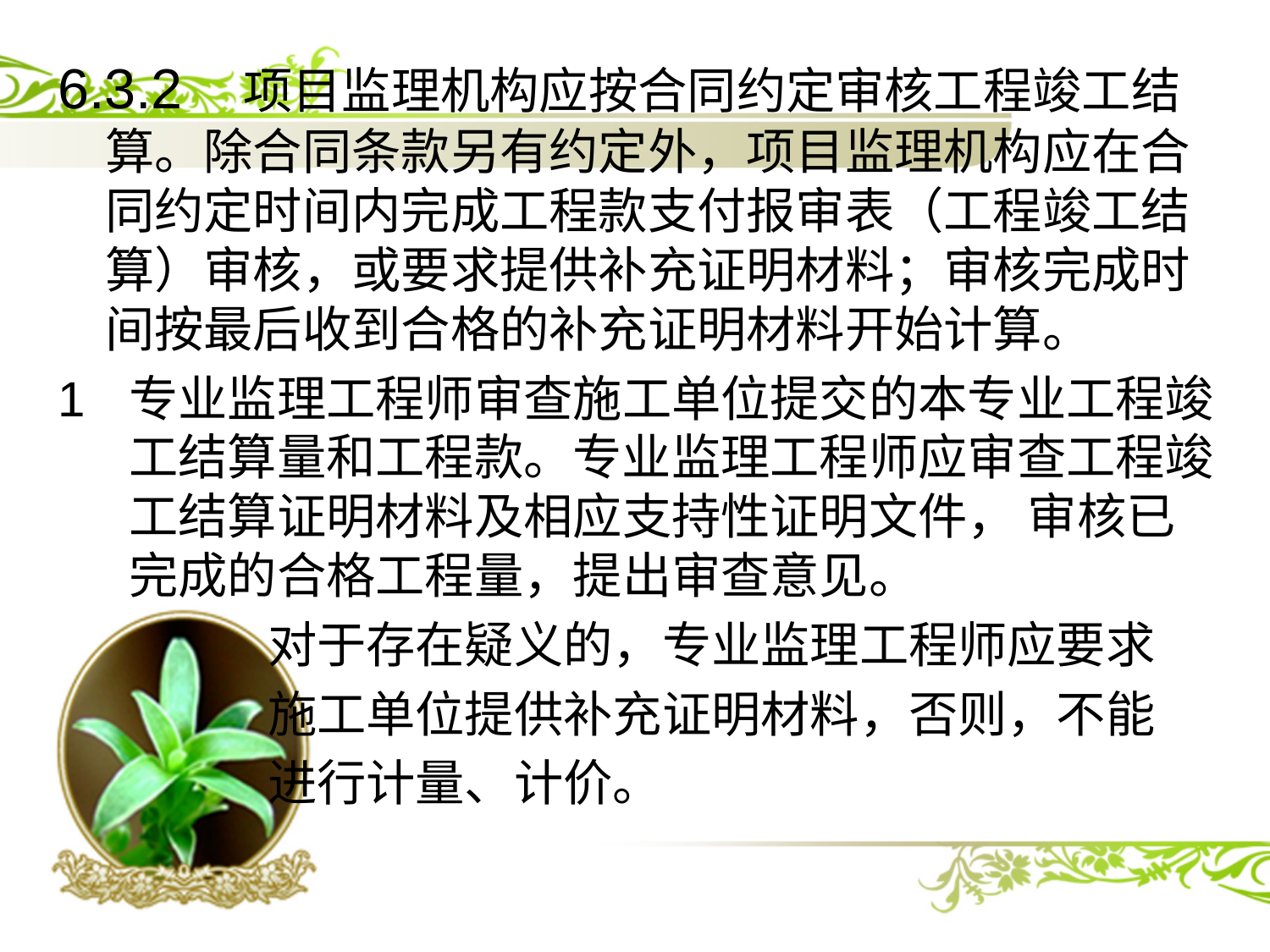

6.3.2   项目监理机构应按合同约定审核工程竣工结算。除合同条款另有约定外，项目监理机构应在合同约定时间内完成工程款支付报审表（工程竣工结算）审核，或要求提供补充证明材料；审核完成时间按最后收到合格的补充证明材料开始计算。
专业监理工程师审查施工单位提交的本专业工程竣工结算量和工程款。专业监理工程师应审查工程竣工结算证明材料及相应支持性证明文件， 审核已完成的合格工程量，提出审查意见。
                  对于存在疑义的，专业监理工程师应要求
                  施工单位提供补充证明材料，否则，不能
                  进行计量、计价。